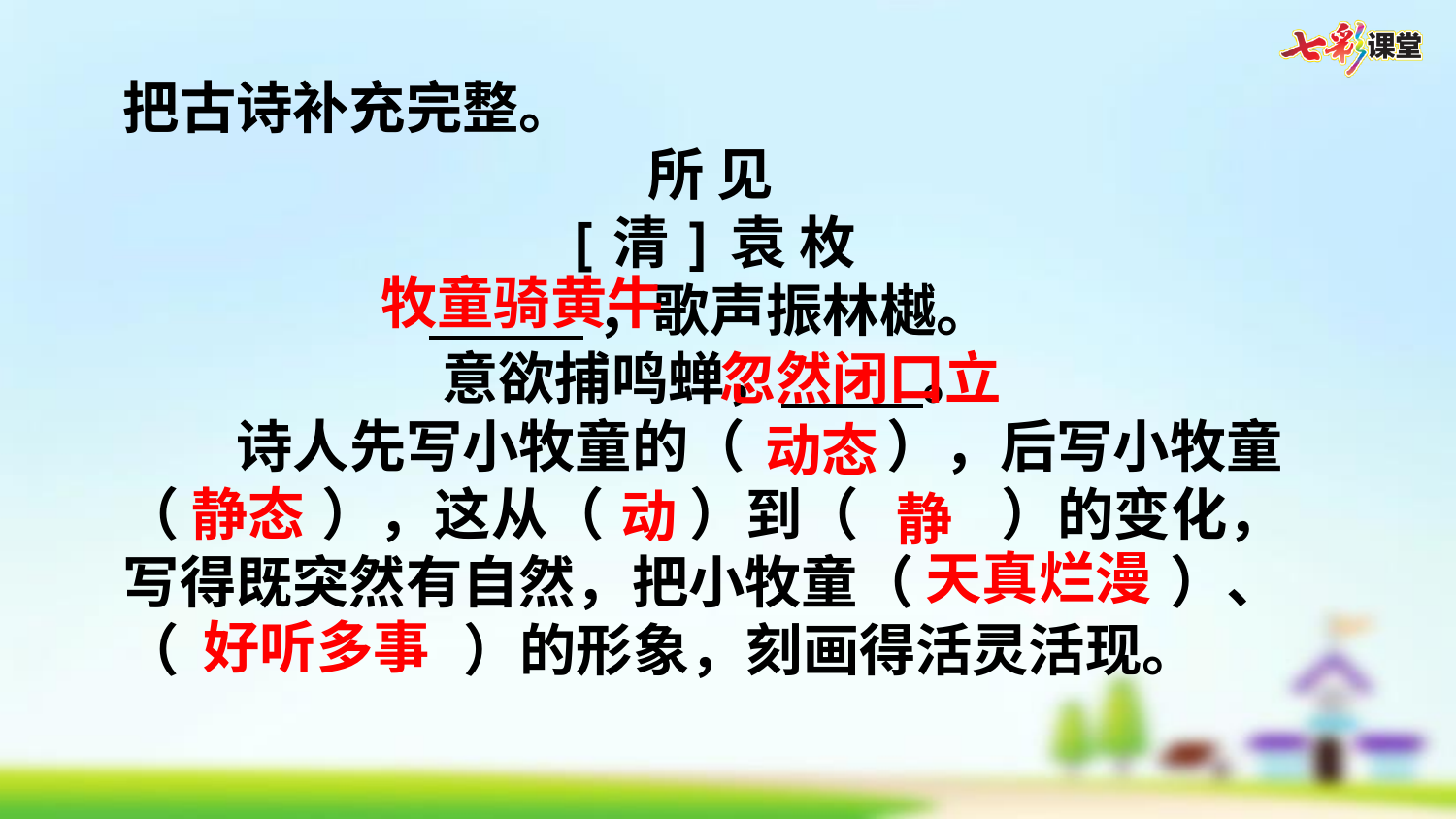

把古诗补充完整。
所 见
[清]袁 枚
            ，歌声振林樾。
意欲捕鸣蝉，           。
诗人先写小牧童的（     ），后写小牧童（     ），这从（   ）到（     ）的变化，写得既突然有自然，把小牧童（         ）、（          ）的形象，刻画得活灵活现。
牧童骑黄牛
忽然闭口立
动态
静态
动
静
天真烂漫
好听多事